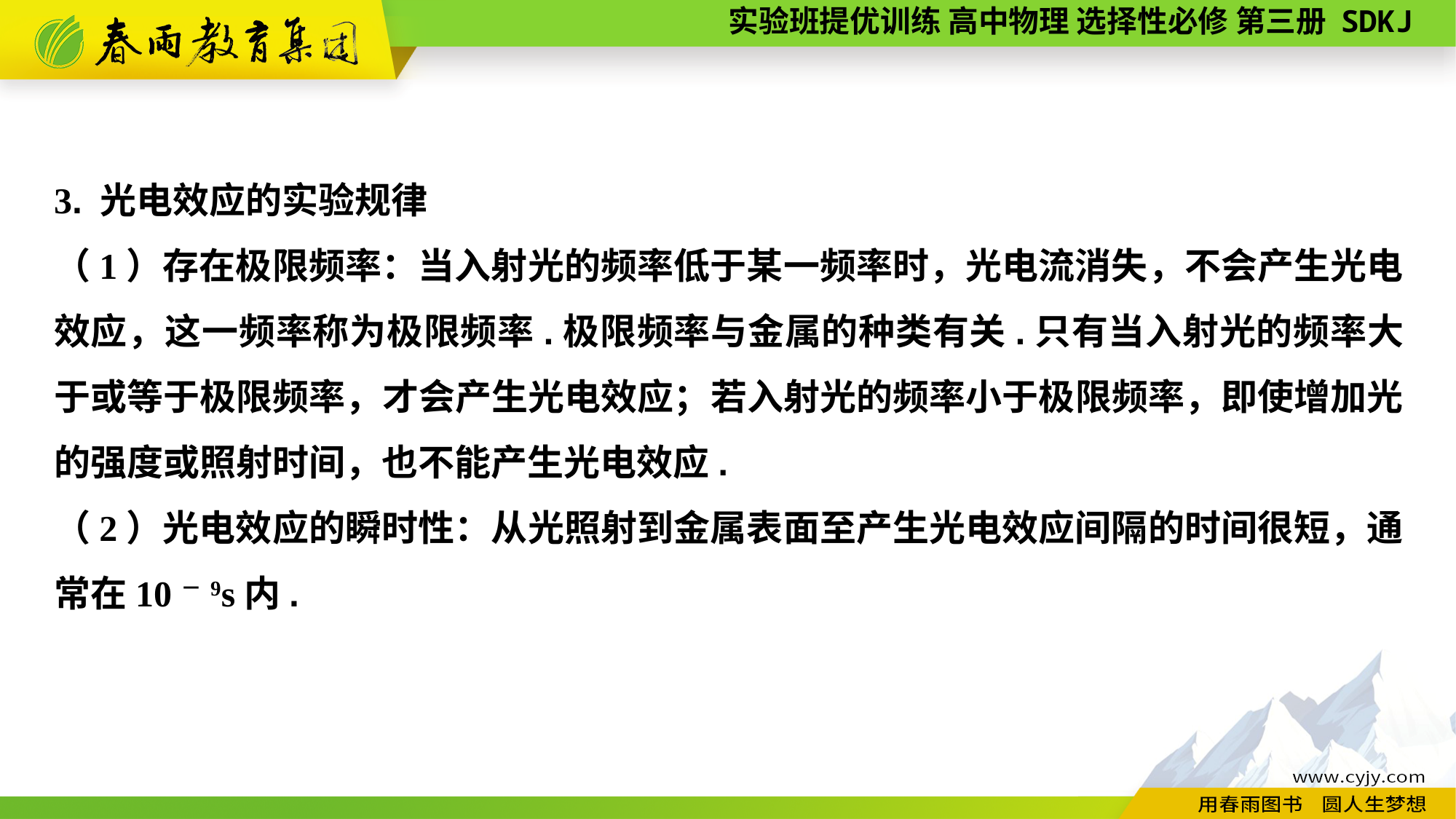

3. 光电效应的实验规律
（1）存在极限频率：当入射光的频率低于某一频率时，光电流消失，不会产生光电效应，这一频率称为极限频率.极限频率与金属的种类有关.只有当入射光的频率大于或等于极限频率，才会产生光电效应；若入射光的频率小于极限频率，即使增加光的强度或照射时间，也不能产生光电效应.
（2）光电效应的瞬时性：从光照射到金属表面至产生光电效应间隔的时间很短，通常在10－9s内.